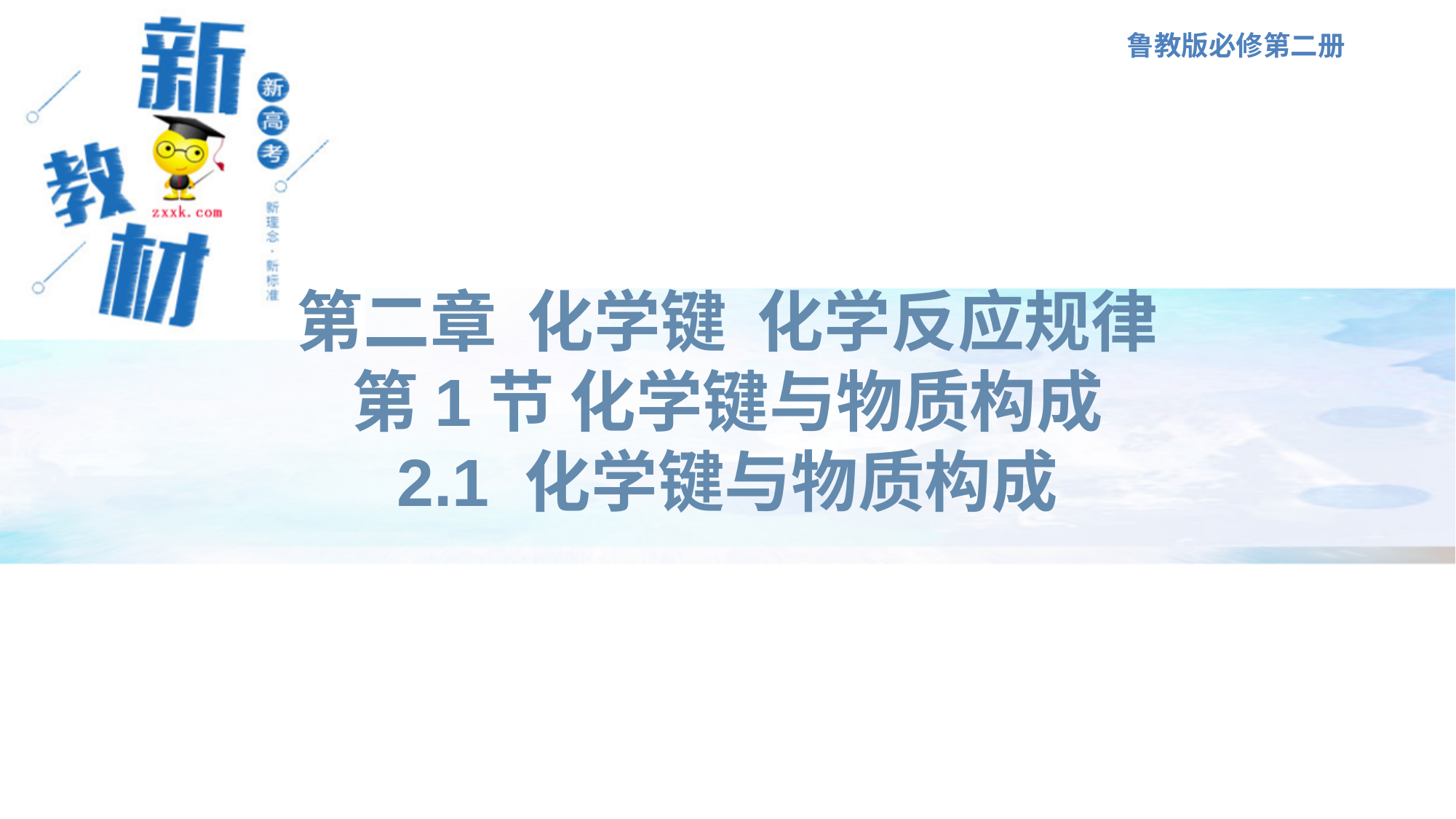

鲁教版必修第二册
第二章  化学键  化学反应规律
第1节 化学键与物质构成
2.1 化学键与物质构成